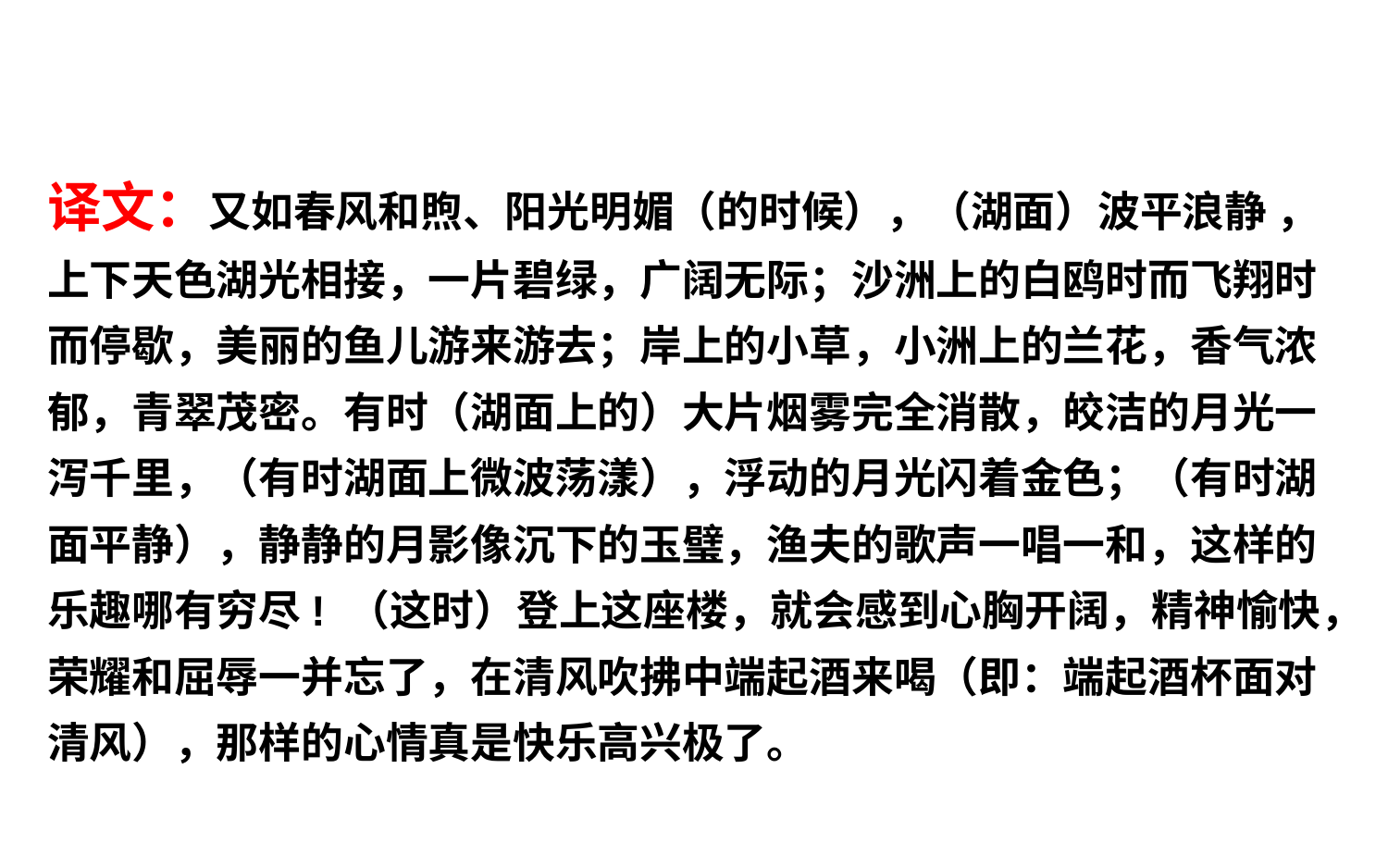

译文：又如春风和煦、阳光明媚（的时候），（湖面）波平浪静 ，上下天色湖光相接，一片碧绿，广阔无际；沙洲上的白鸥时而飞翔时而停歇，美丽的鱼儿游来游去；岸上的小草，小洲上的兰花，香气浓郁，青翠茂密。有时（湖面上的）大片烟雾完全消散，皎洁的月光一泻千里，（有时湖面上微波荡漾），浮动的月光闪着金色；（有时湖面平静），静静的月影像沉下的玉璧，渔夫的歌声一唱一和，这样的乐趣哪有穷尽! （这时）登上这座楼，就会感到心胸开阔，精神愉快，荣耀和屈辱一并忘了，在清风吹拂中端起酒来喝（即：端起酒杯面对清风），那样的心情真是快乐高兴极了。